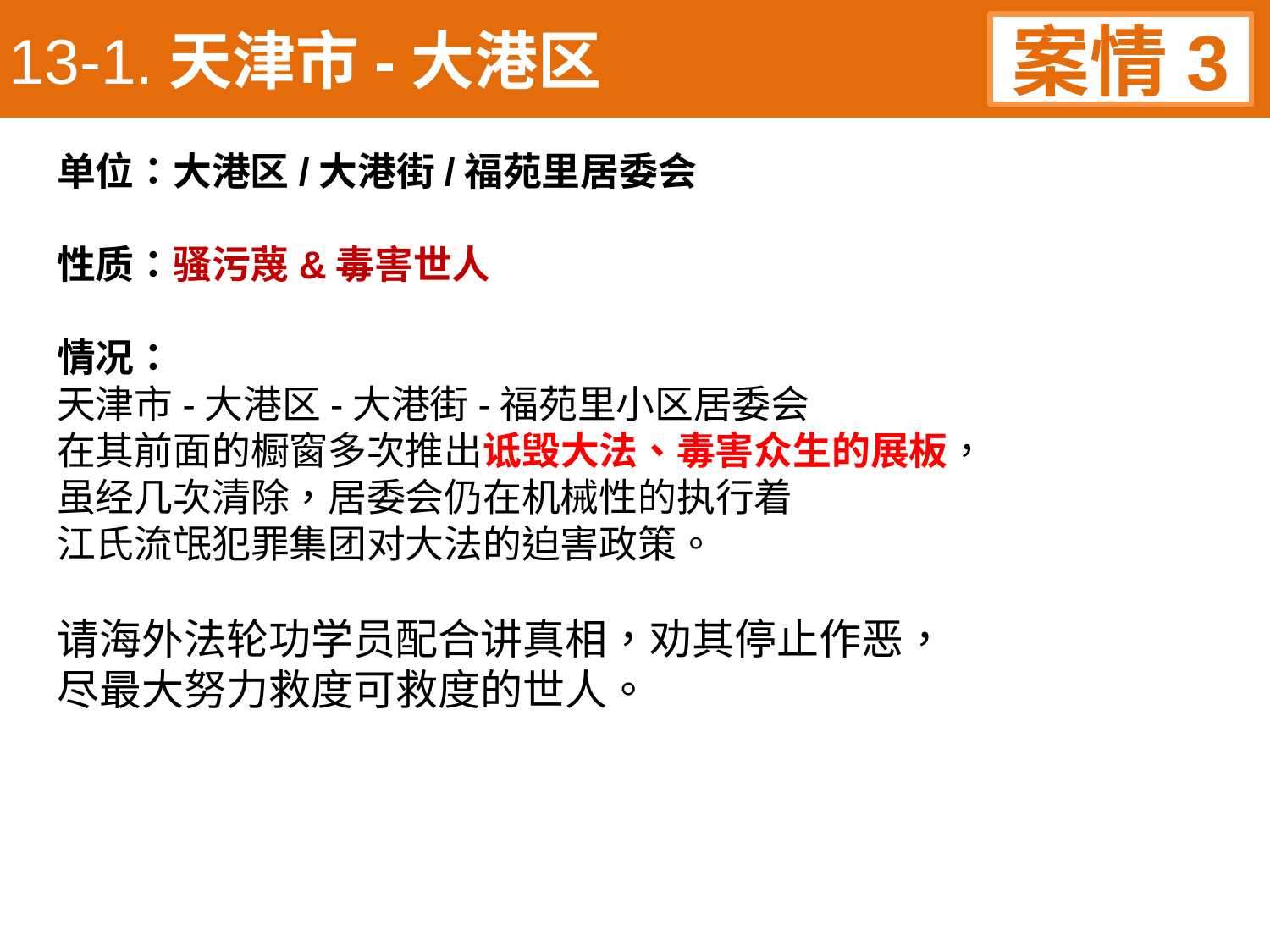

13-1.天津市-大港区
案情3

单位：大港区/大港街/福苑里居委会

性质：骚污蔑&毒害世人

情况：
天津市-大港区-大港街-福苑里小区居委会
在其前面的橱窗多次推出诋毁大法、毒害众生的展板，
虽经几次清除，居委会仍在机械性的执行着
江氏流氓犯罪集团对大法的迫害政策。

请海外法轮功学员配合讲真相，劝其停止作恶，
尽最大努力救度可救度的世人。